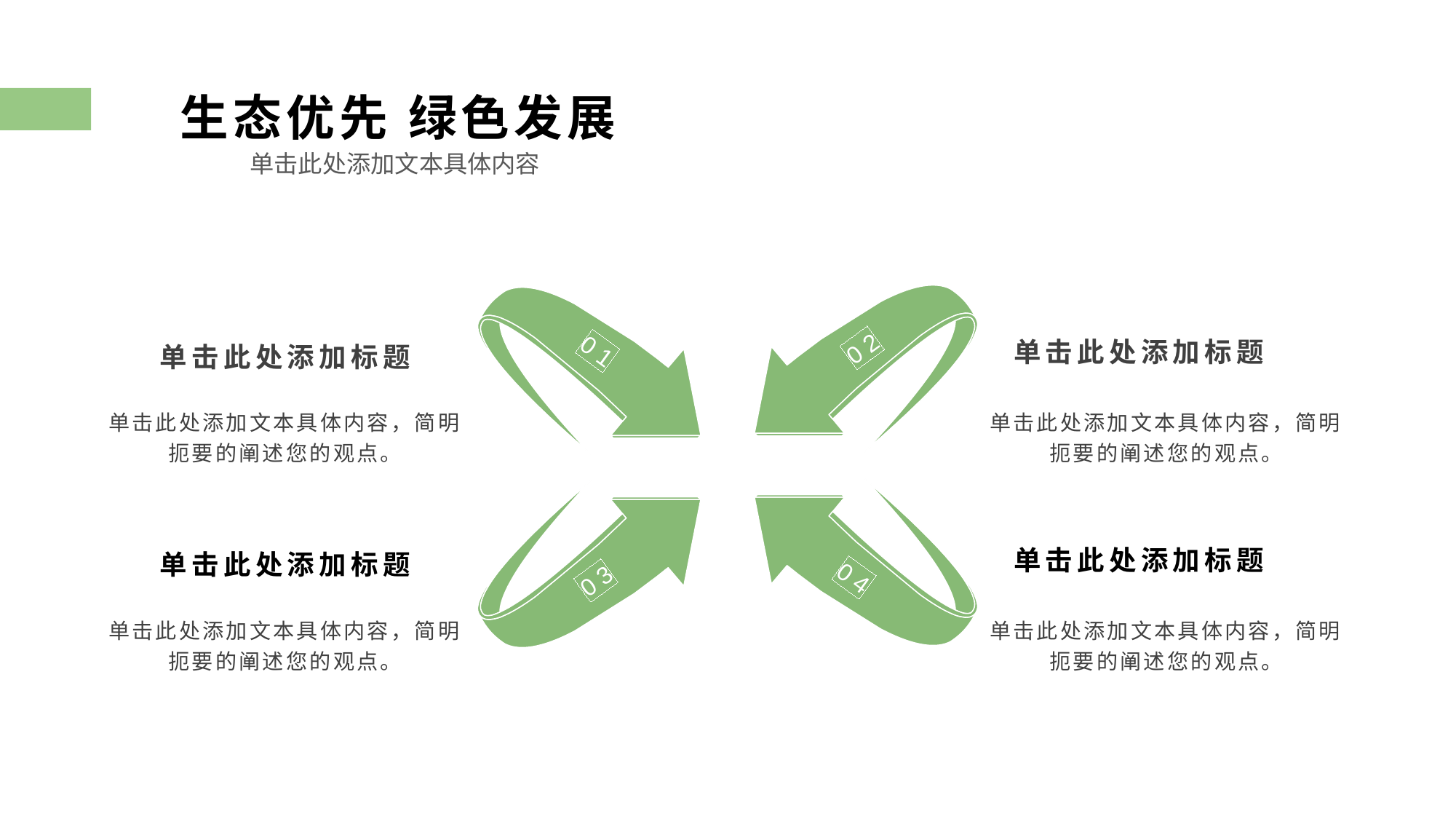

生态优先 绿色发展
单击此处添加文本具体内容

0 2
0 1

0 4
0 3
单击此处添加标题
单击此处添加标题
单击此处添加文本具体内容，简明扼要的阐述您的观点。
单击此处添加文本具体内容，简明扼要的阐述您的观点。
单击此处添加标题
单击此处添加标题
单击此处添加文本具体内容，简明扼要的阐述您的观点。
单击此处添加文本具体内容，简明扼要的阐述您的观点。